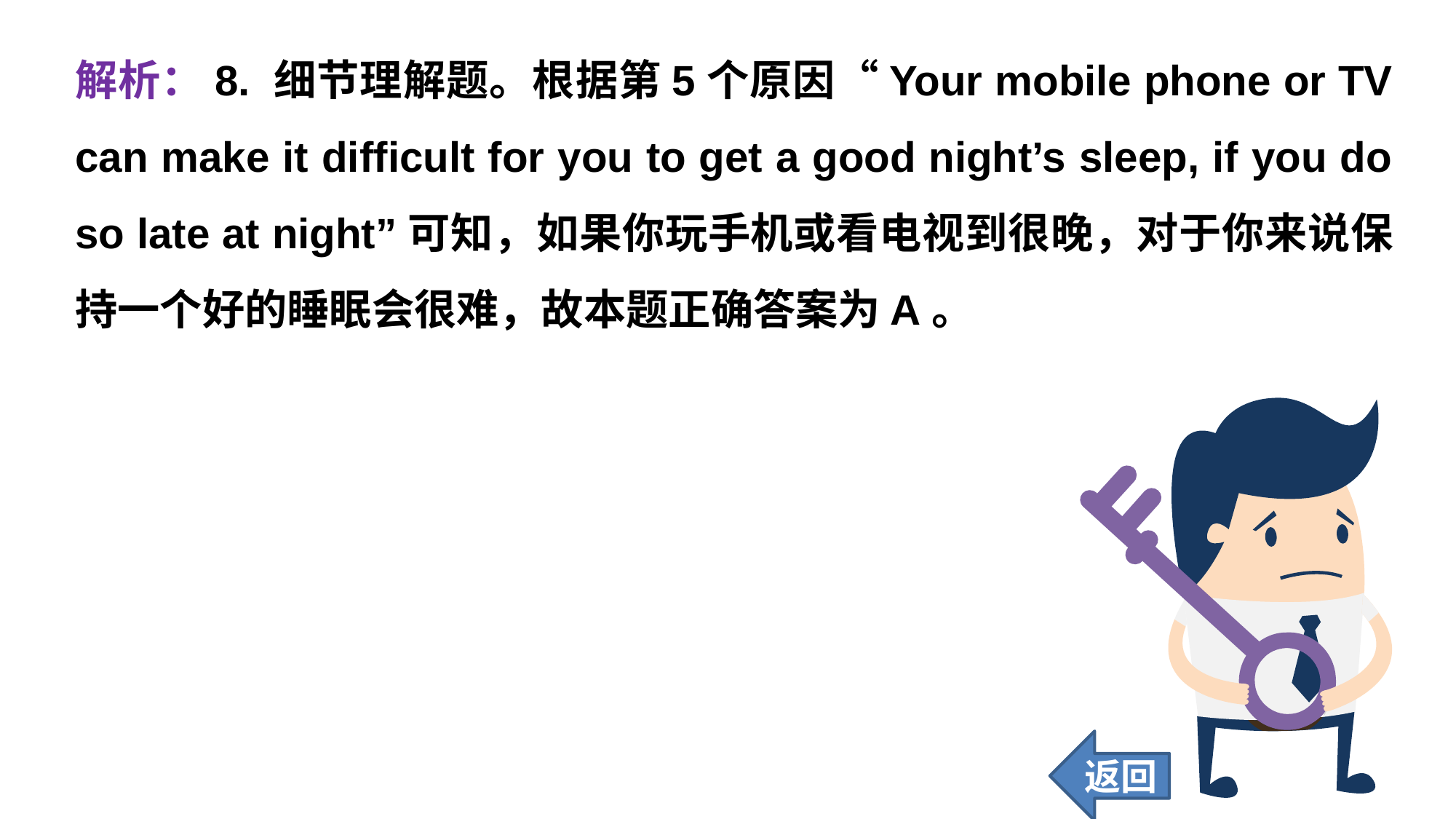

解析：8. 细节理解题。根据第5个原因“Your mobile phone or TV can make it difficult for you to get a good night’s sleep, if you do so late at night”可知，如果你玩手机或看电视到很晚，对于你来说保持一个好的睡眠会很难，故本题正确答案为A。

返回
78